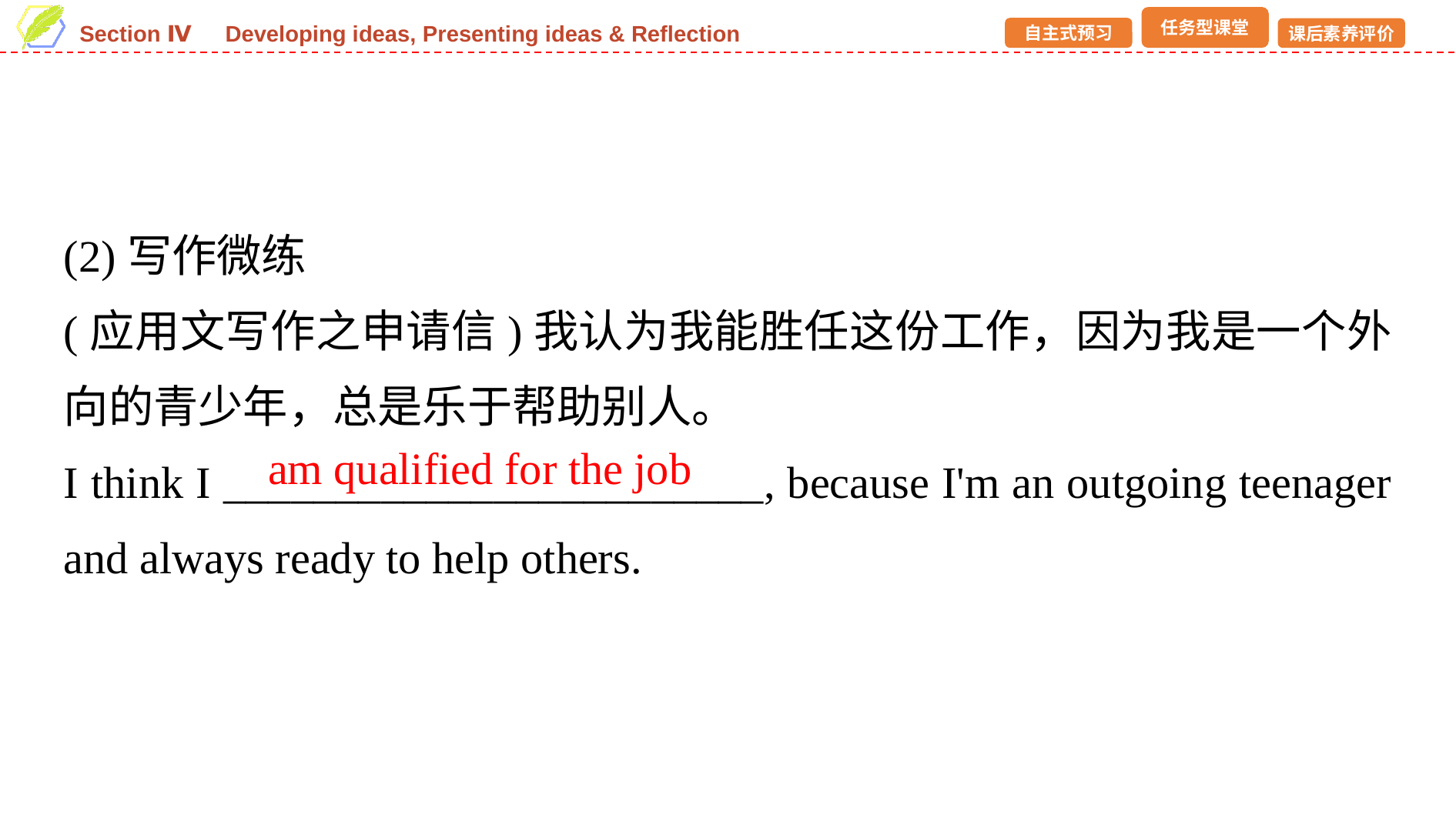

(2)写作微练
(应用文写作之申请信)我认为我能胜任这份工作，因为我是一个外向的青少年，总是乐于帮助别人。
I think I ________________________, because I'm an outgoing teenager and always ready to help others.
am qualified for the job